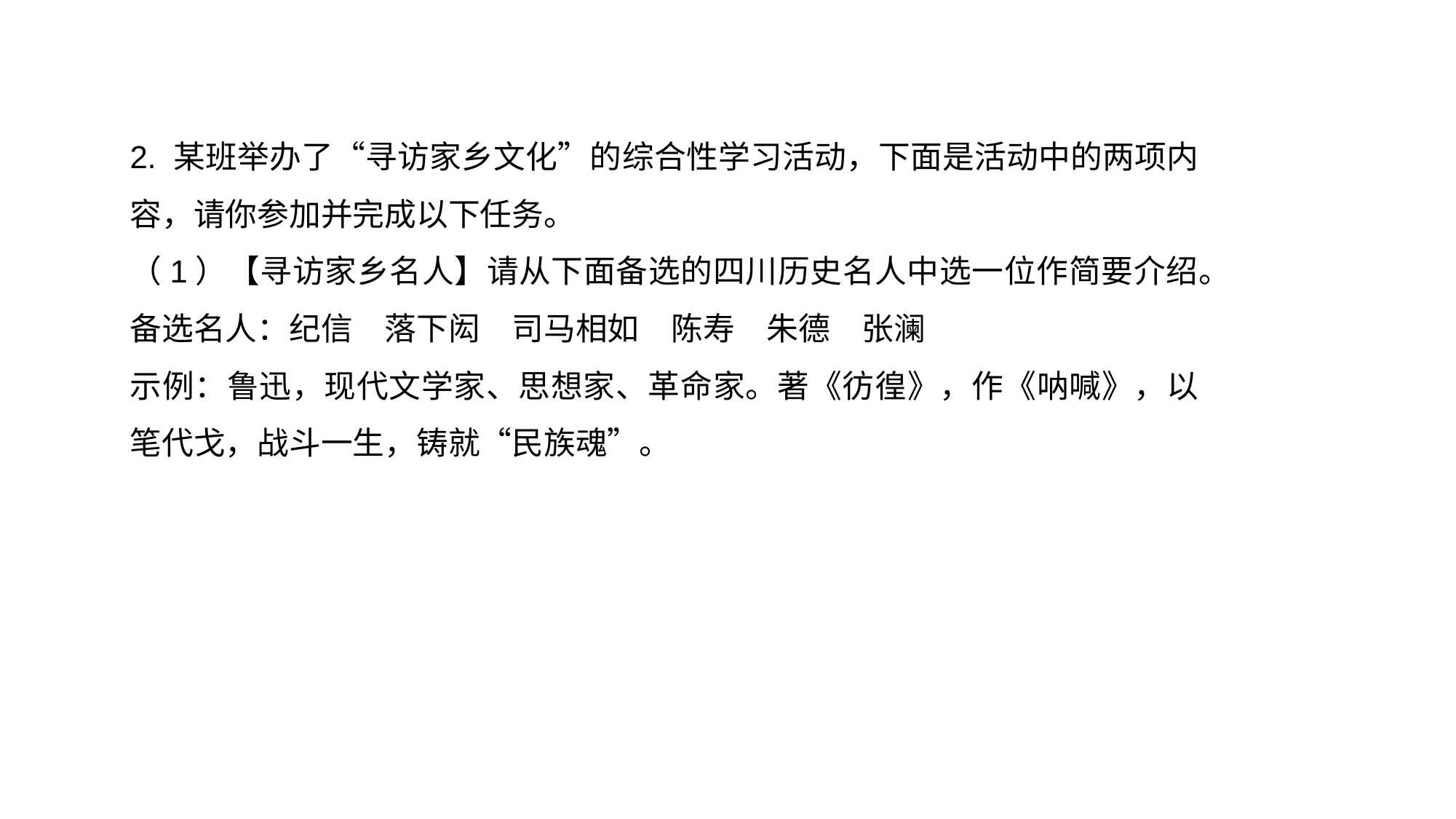

2. 某班举办了“寻访家乡文化”的综合性学习活动，下面是活动中的两项内容，请你参加并完成以下任务。
（1）【寻访家乡名人】请从下面备选的四川历史名人中选一位作简要介绍。
备选名人：纪信　落下闳　司马相如　陈寿　朱德　张澜
示例：鲁迅，现代文学家、思想家、革命家。著《彷徨》，作《呐喊》，以笔代戈，战斗一生，铸就“民族魂”。